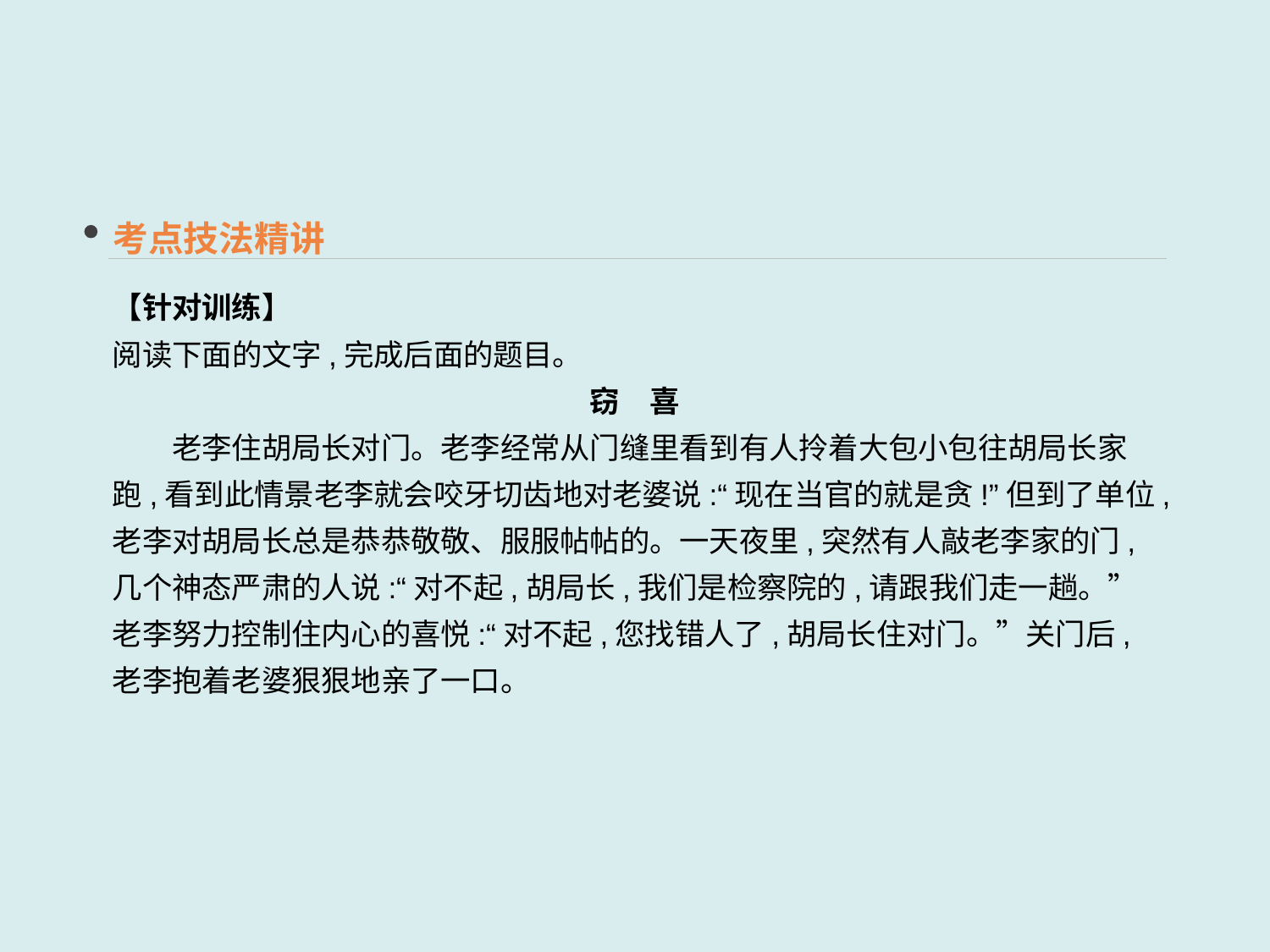

考点技法精讲

【针对训练】
阅读下面的文字,完成后面的题目。
窃　喜
　　老李住胡局长对门。老李经常从门缝里看到有人拎着大包小包往胡局长家跑,看到此情景老李就会咬牙切齿地对老婆说:“现在当官的就是贪!”但到了单位,老李对胡局长总是恭恭敬敬、服服帖帖的。一天夜里,突然有人敲老李家的门,几个神态严肃的人说:“对不起,胡局长,我们是检察院的,请跟我们走一趟。”老李努力控制住内心的喜悦:“对不起,您找错人了,胡局长住对门。”关门后,老李抱着老婆狠狠地亲了一口。